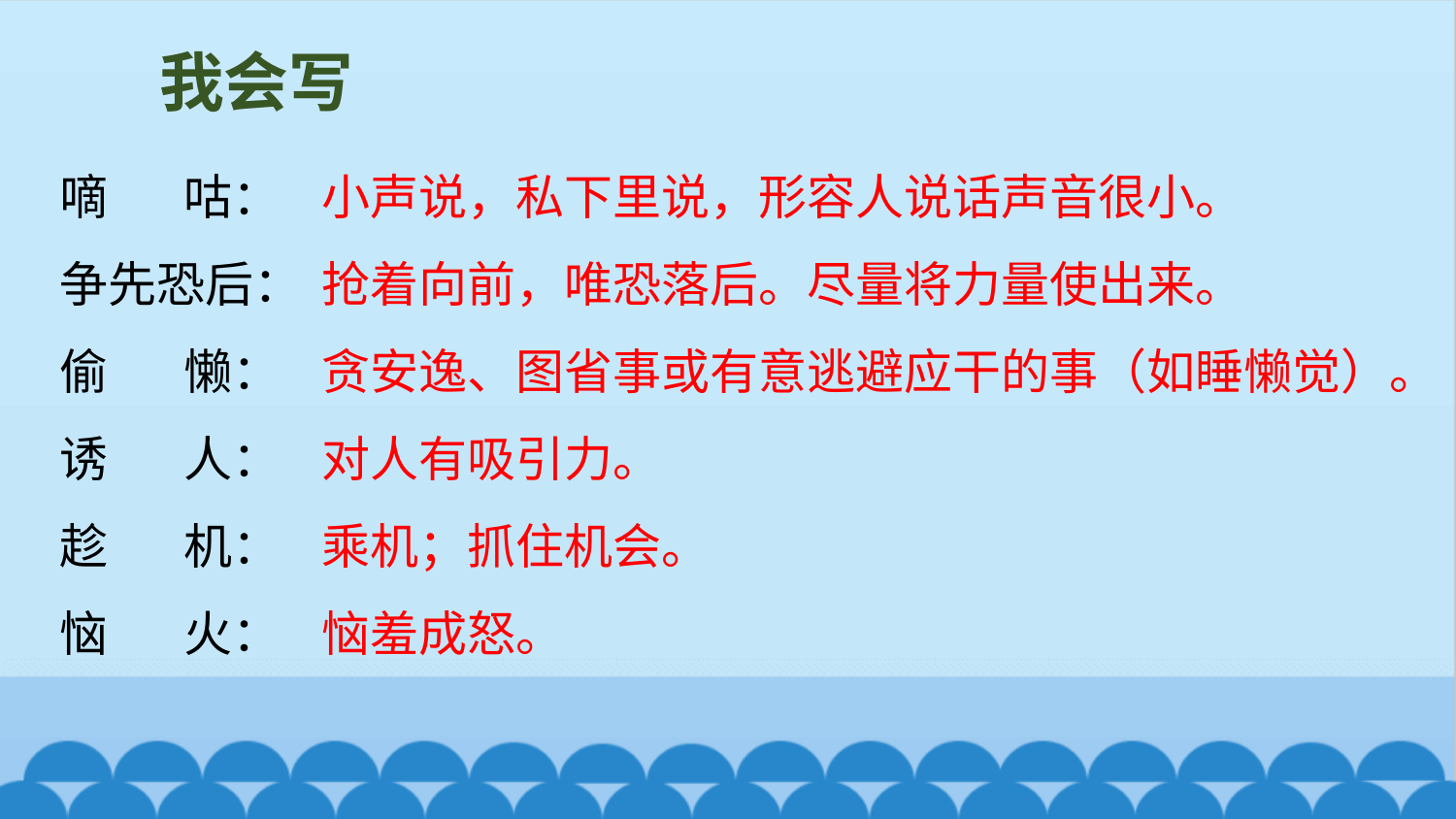

我会写
嘀       咕：
争先恐后：
偷       懒：
诱       人：
趁       机：
恼       火：
小声说，私下里说，形容人说话声音很小。
抢着向前，唯恐落后。尽量将力量使出来。
贪安逸、图省事或有意逃避应干的事（如睡懒觉）。
对人有吸引力。
乘机；抓住机会。
恼羞成怒。